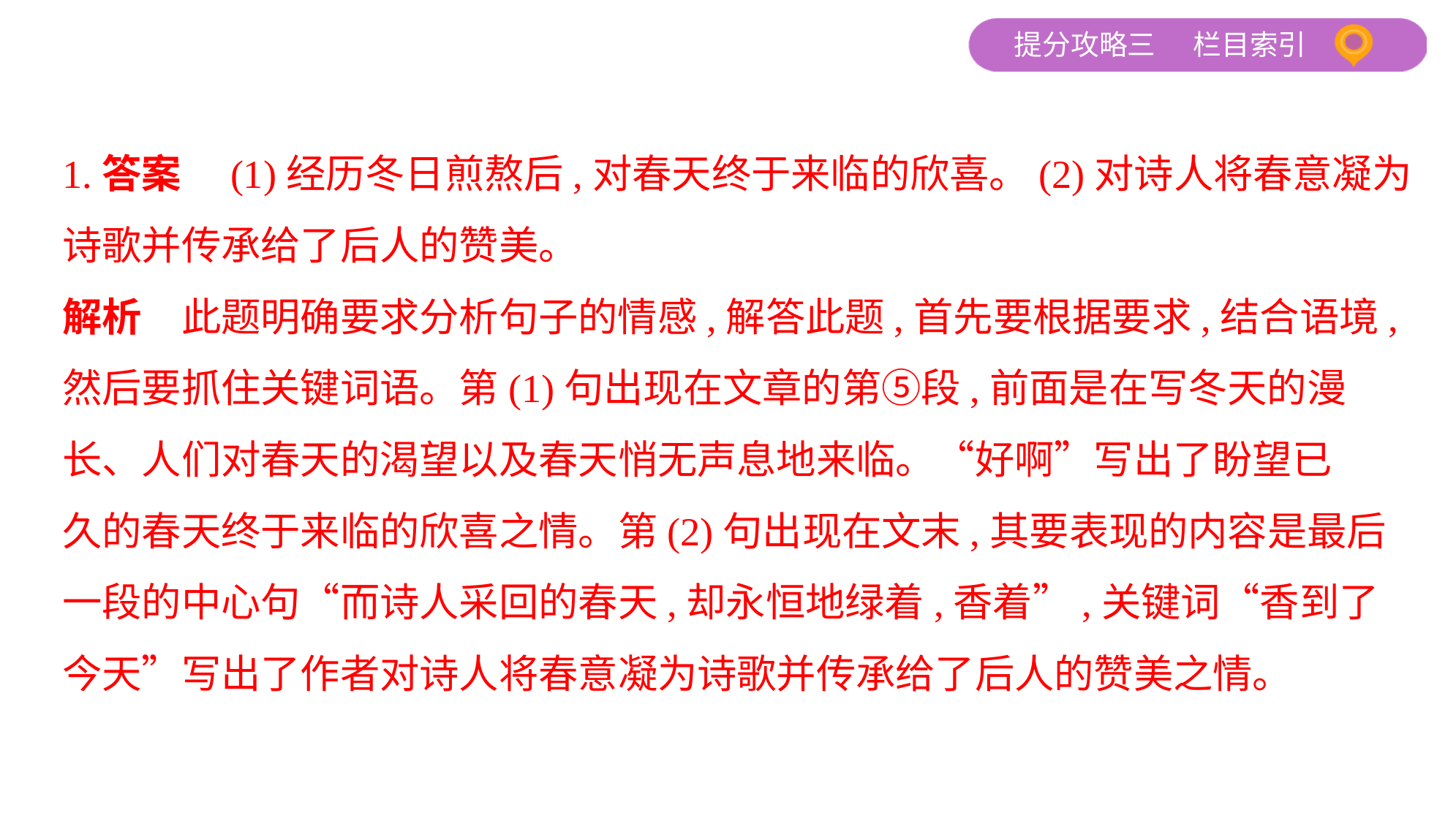

1.答案　(1)经历冬日煎熬后,对春天终于来临的欣喜。(2)对诗人将春意凝为
诗歌并传承给了后人的赞美。
解析　此题明确要求分析句子的情感,解答此题,首先要根据要求,结合语境,
然后要抓住关键词语。第(1)句出现在文章的第⑤段,前面是在写冬天的漫
长、人们对春天的渴望以及春天悄无声息地来临。“好啊”写出了盼望已
久的春天终于来临的欣喜之情。第(2)句出现在文末,其要表现的内容是最后
一段的中心句“而诗人采回的春天,却永恒地绿着,香着”,关键词“香到了
今天”写出了作者对诗人将春意凝为诗歌并传承给了后人的赞美之情。